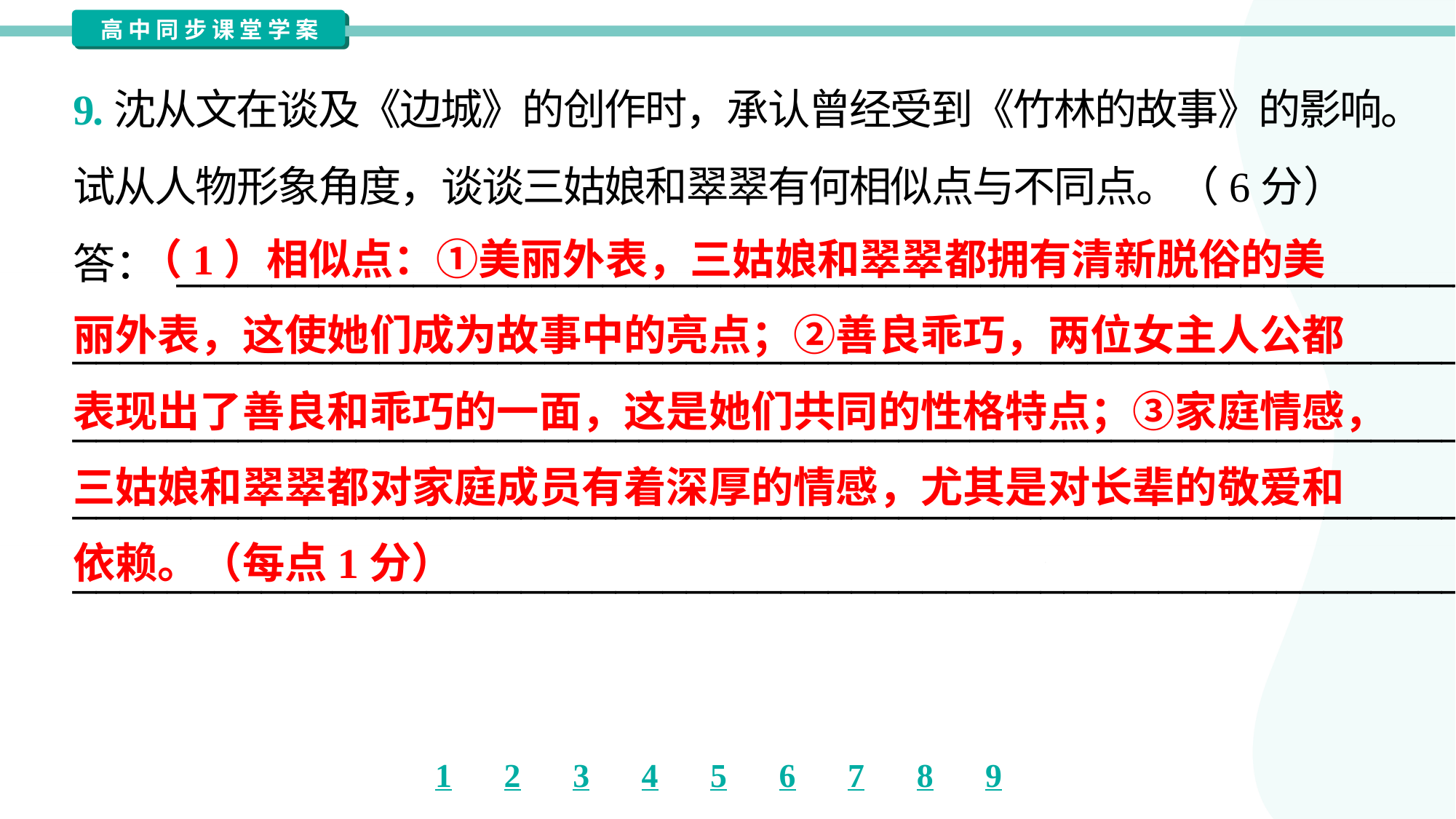

9.沈从文在谈及《边城》的创作时，承认曾经受到《竹林的故事》的影响。
试从人物形象角度，谈谈三姑娘和翠翠有何相似点与不同点。（6分）
答： ________________________________________________________
_____________________________________________________________
_____________________________________________________________
_____________________________________________________________
_____________________________________________________________
      （1）相似点：①美丽外表，三姑娘和翠翠都拥有清新脱俗的美
丽外表，这使她们成为故事中的亮点；②善良乖巧，两位女主人公都
表现出了善良和乖巧的一面，这是她们共同的性格特点；③家庭情感，
三姑娘和翠翠都对家庭成员有着深厚的情感，尤其是对长辈的敬爱和
依赖。（每点1分）